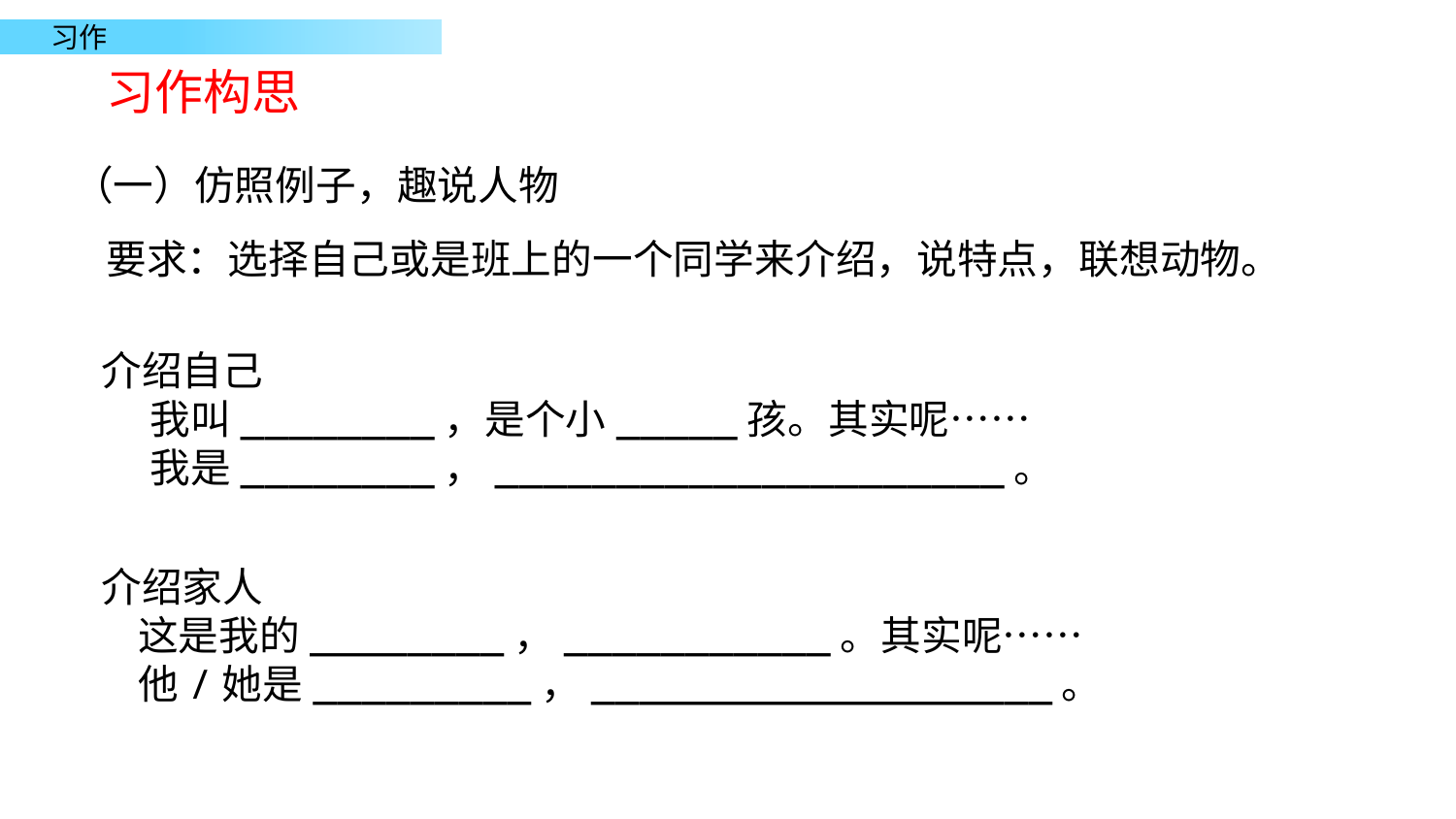

习作构思
（一）仿照例子，趣说人物
要求：选择自己或是班上的一个同学来介绍，说特点，联想动物。
介绍自己
我叫________，是个小_____孩。其实呢……
我是________，_____________________。
介绍家人
   这是我的________，___________。其实呢……
   他/她是_________，___________________。